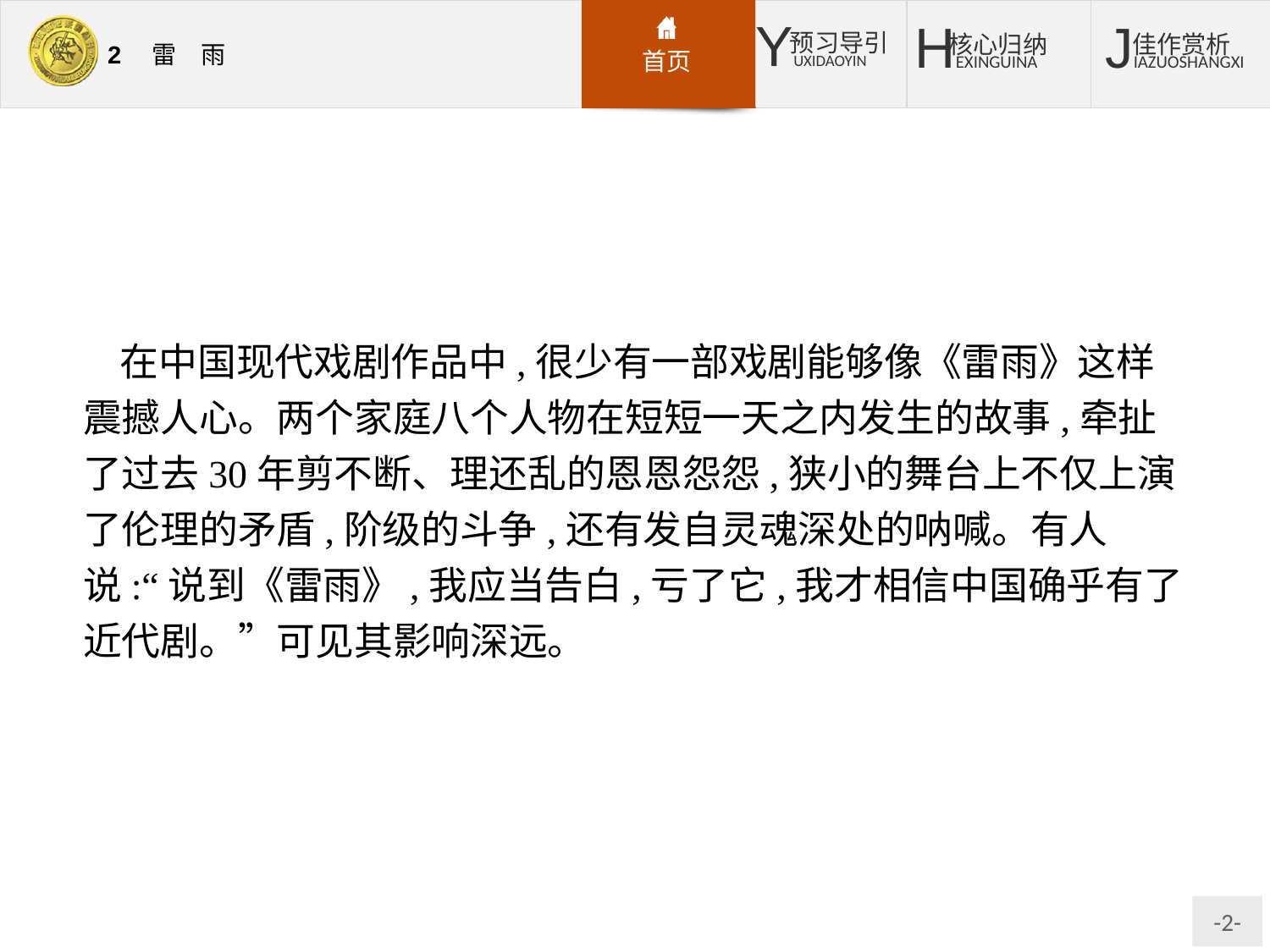

在中国现代戏剧作品中,很少有一部戏剧能够像《雷雨》这样震撼人心。两个家庭八个人物在短短一天之内发生的故事,牵扯了过去30年剪不断、理还乱的恩恩怨怨,狭小的舞台上不仅上演了伦理的矛盾,阶级的斗争,还有发自灵魂深处的呐喊。有人说:“说到《雷雨》,我应当告白,亏了它,我才相信中国确乎有了近代剧。”可见其影响深远。